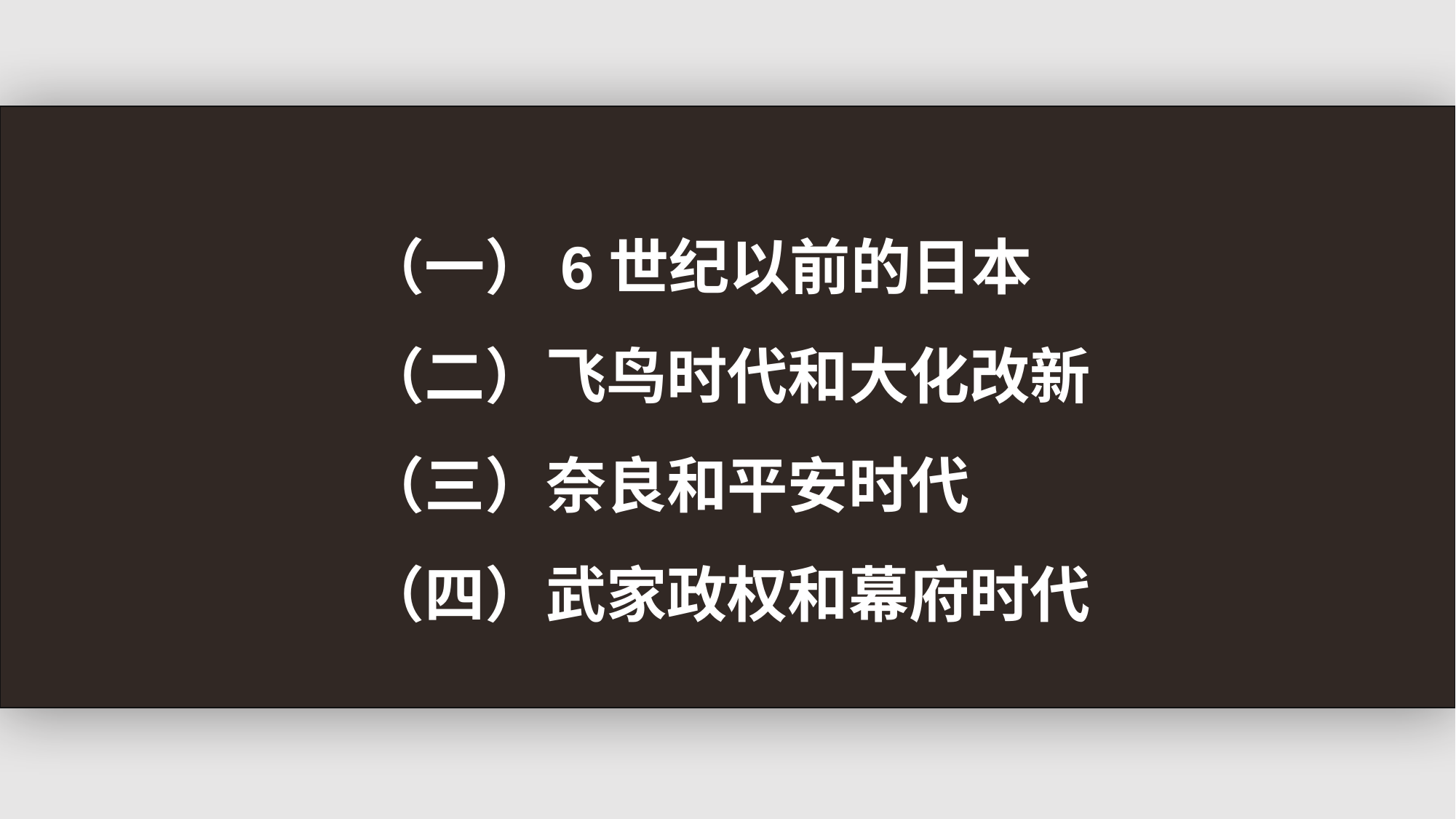

（一）6世纪以前的日本
（二）飞鸟时代和大化改新
（三）奈良和平安时代
（四）武家政权和幕府时代